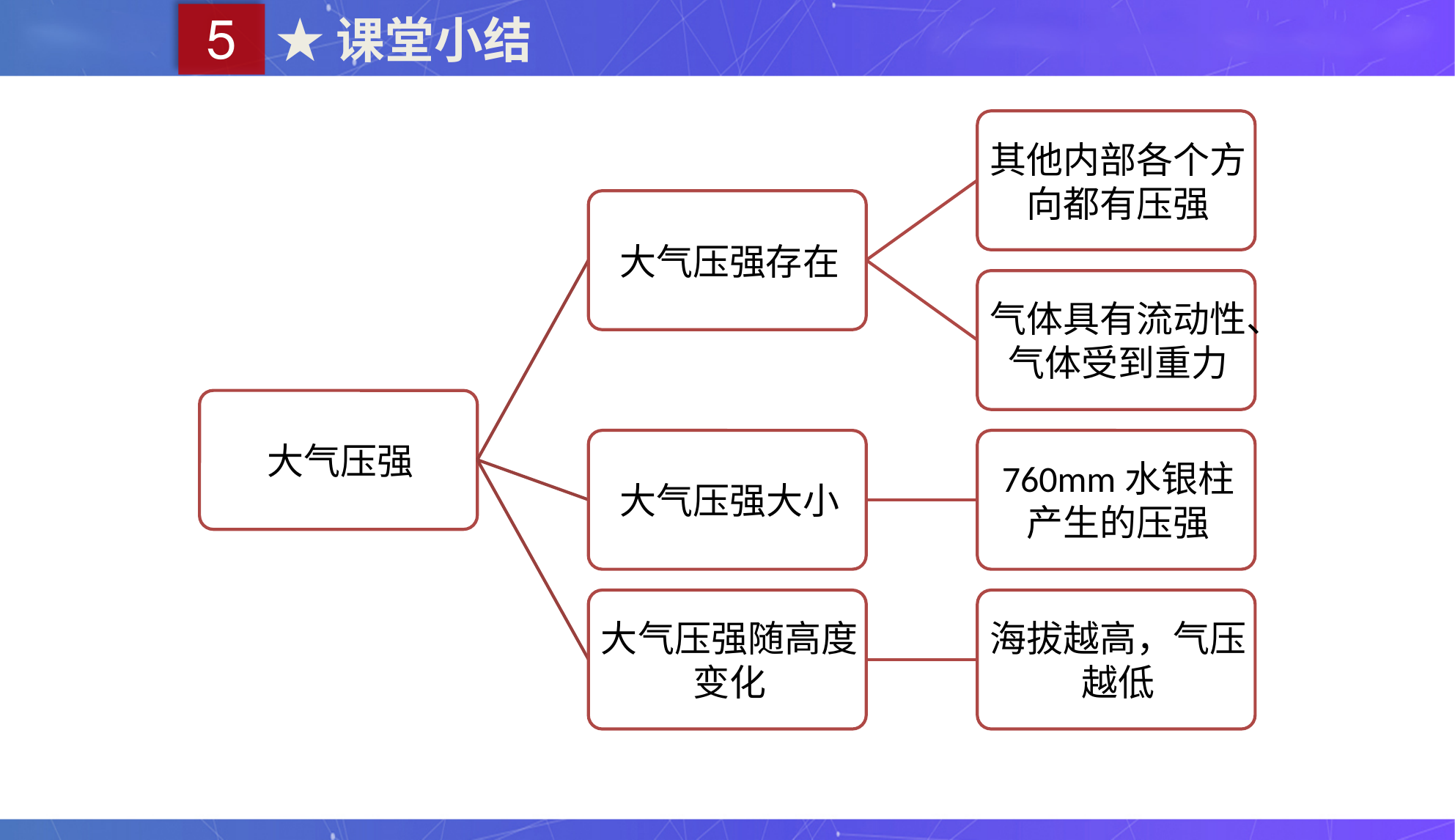

5
★课堂小结
大气压强

大气压强存在

其他内部各个方向都有压强

气体具有流动性、气体受到重力

大气压强大小

760mm水银柱产生的压强

大气压强随高度变化

海拔越高，气压越低